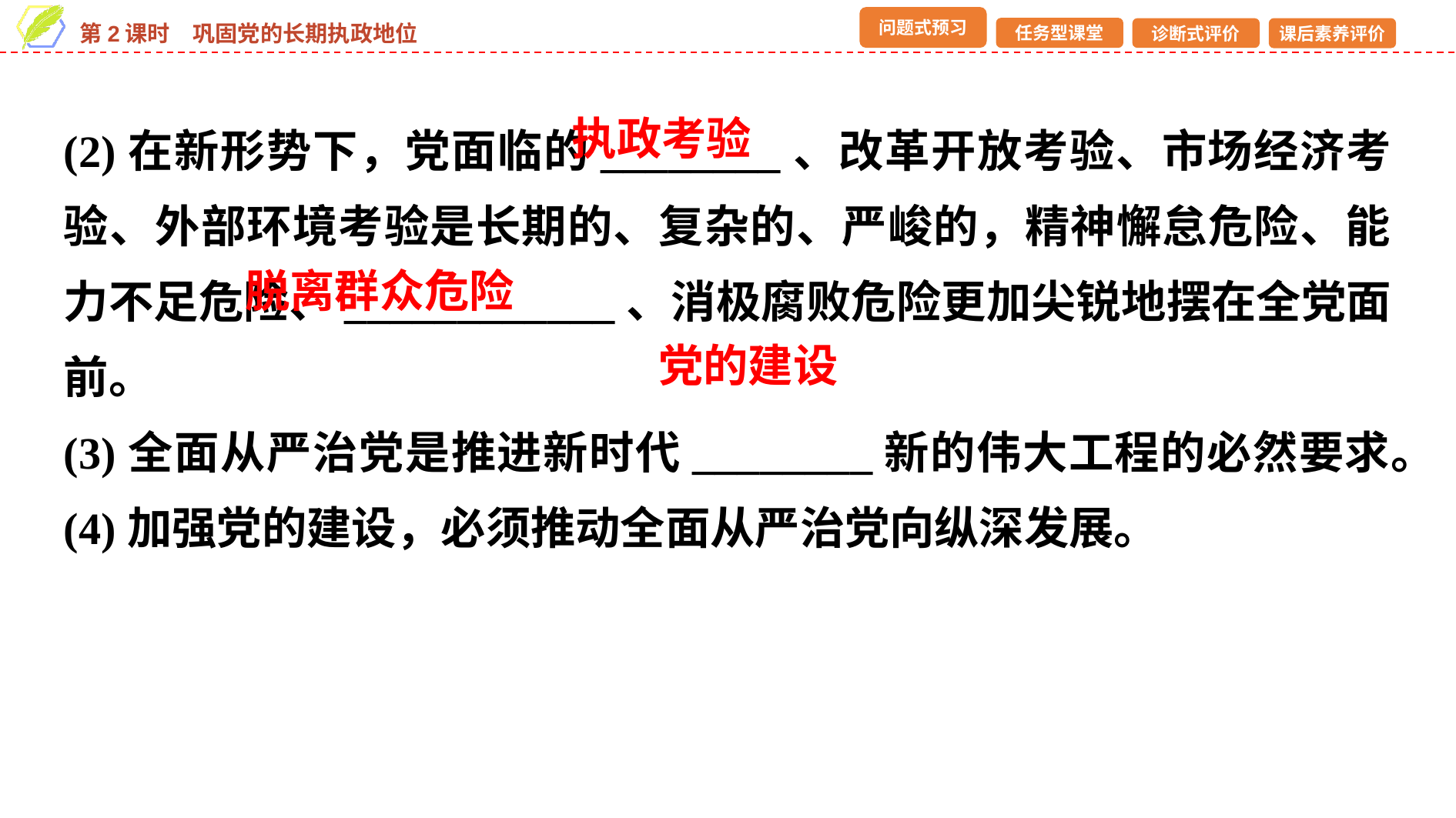

(2)在新形势下，党面临的________、改革开放考验、市场经济考验、外部环境考验是长期的、复杂的、严峻的，精神懈怠危险、能力不足危险、____________、消极腐败危险更加尖锐地摆在全党面前。
(3)全面从严治党是推进新时代________新的伟大工程的必然要求。
(4)加强党的建设，必须推动全面从严治党向纵深发展。
执政考验
脱离群众危险
党的建设